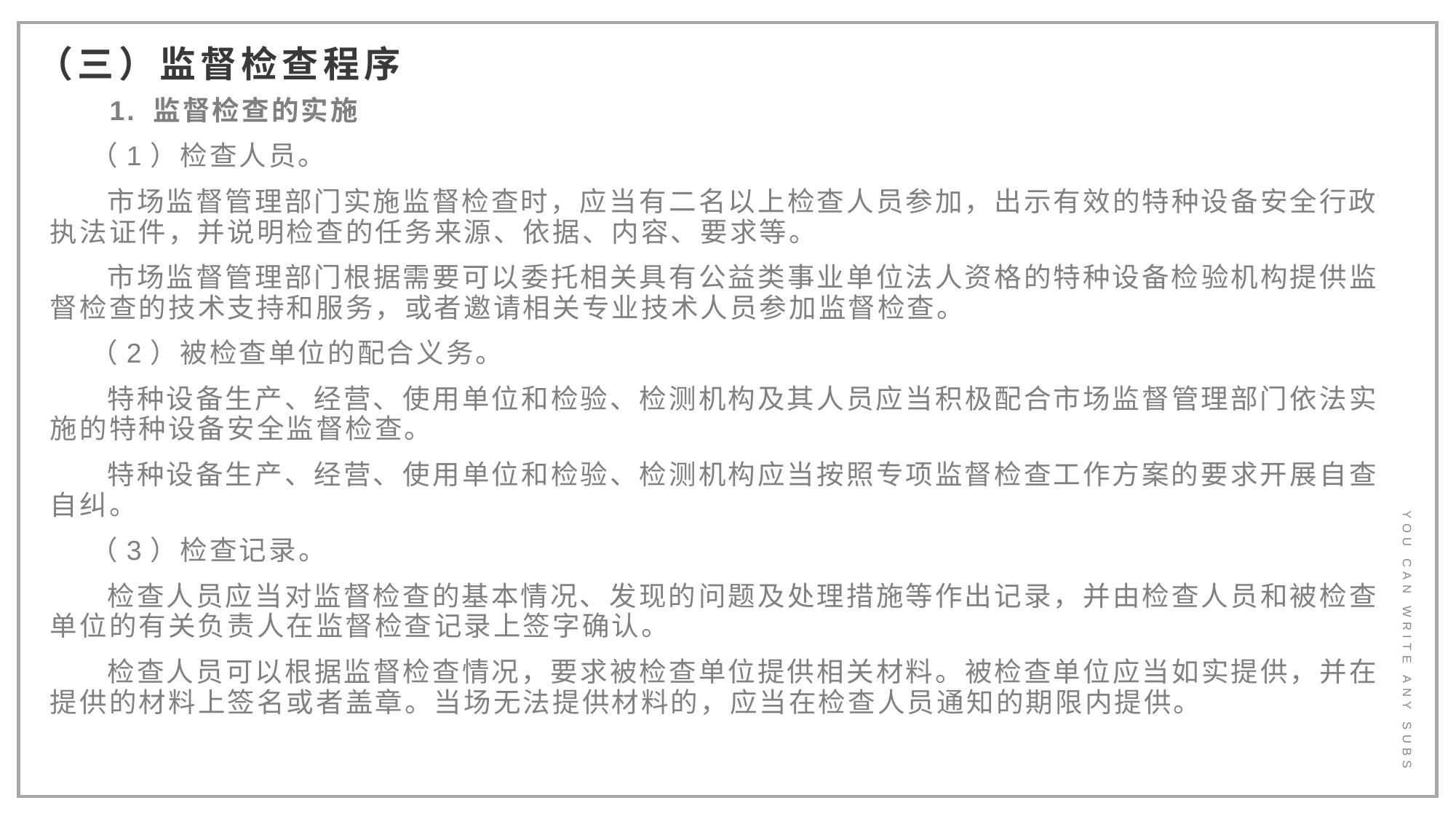

（三）监督检查程序
      1. 监督检查的实施
    （1）检查人员。
      市场监督管理部门实施监督检查时，应当有二名以上检查人员参加，出示有效的特种设备安全行政执法证件，并说明检查的任务来源、依据、内容、要求等。
      市场监督管理部门根据需要可以委托相关具有公益类事业单位法人资格的特种设备检验机构提供监督检查的技术支持和服务，或者邀请相关专业技术人员参加监督检查。
    （2）被检查单位的配合义务。
      特种设备生产、经营、使用单位和检验、检测机构及其人员应当积极配合市场监督管理部门依法实施的特种设备安全监督检查。
      特种设备生产、经营、使用单位和检验、检测机构应当按照专项监督检查工作方案的要求开展自查自纠。
    （3）检查记录。
      检查人员应当对监督检查的基本情况、发现的问题及处理措施等作出记录，并由检查人员和被检查单位的有关负责人在监督检查记录上签字确认。
      检查人员可以根据监督检查情况，要求被检查单位提供相关材料。被检查单位应当如实提供，并在提供的材料上签名或者盖章。当场无法提供材料的，应当在检查人员通知的期限内提供。
YOU CAN WRITE ANY SUBS